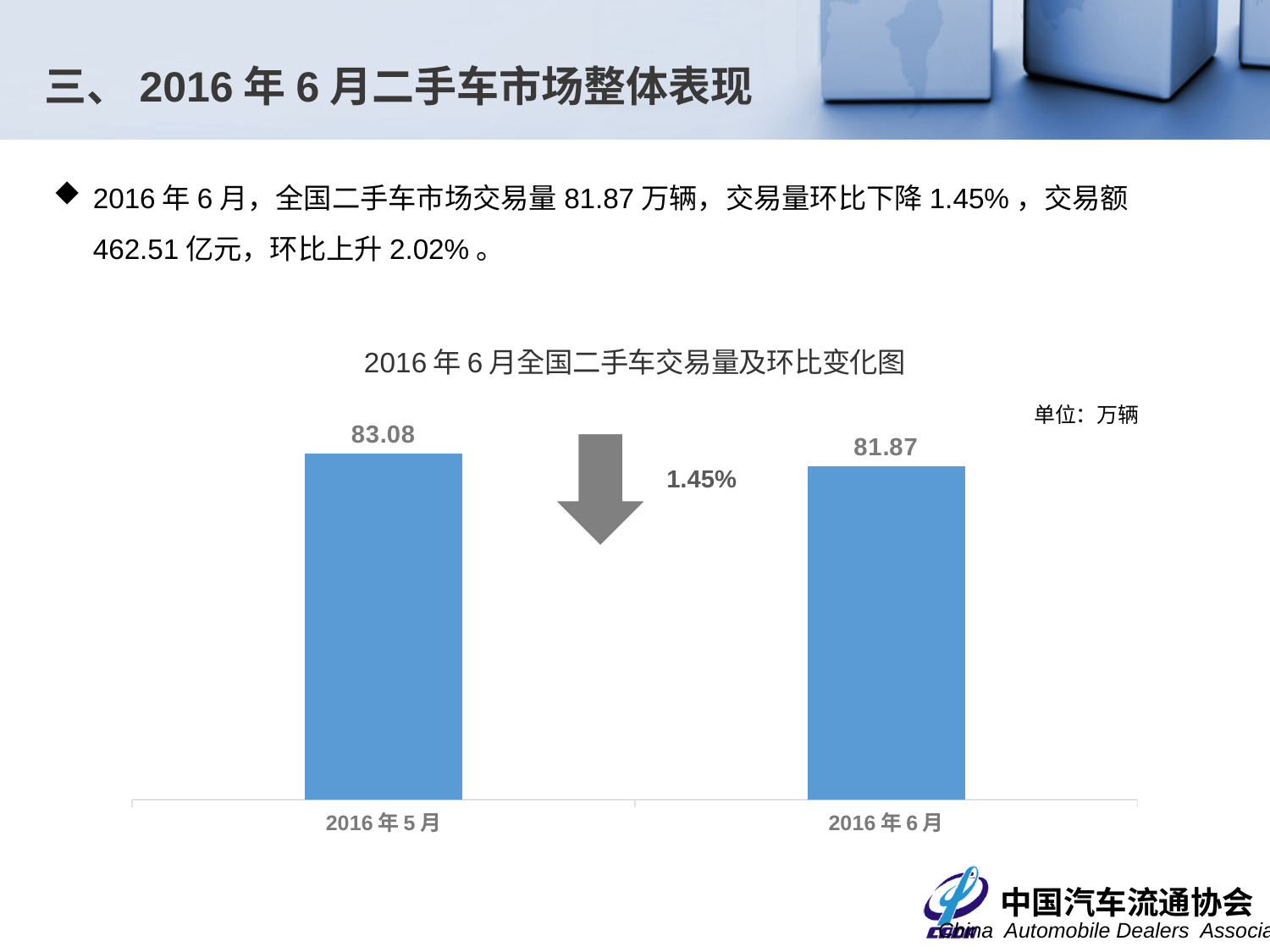

三、2016年6月二手车市场整体表现
2016年6月，全国二手车市场交易量81.87万辆，交易量环比下降1.45%，交易额462.51亿元，环比上升2.02%。

### Chart: 2016年6月全国二手车交易量及环比变化图

| Category |  |
|---|---|
| 42491.0 | 83.08 |
| 42522.0 | 81.87439999999998 |
单位：万辆

1.45%